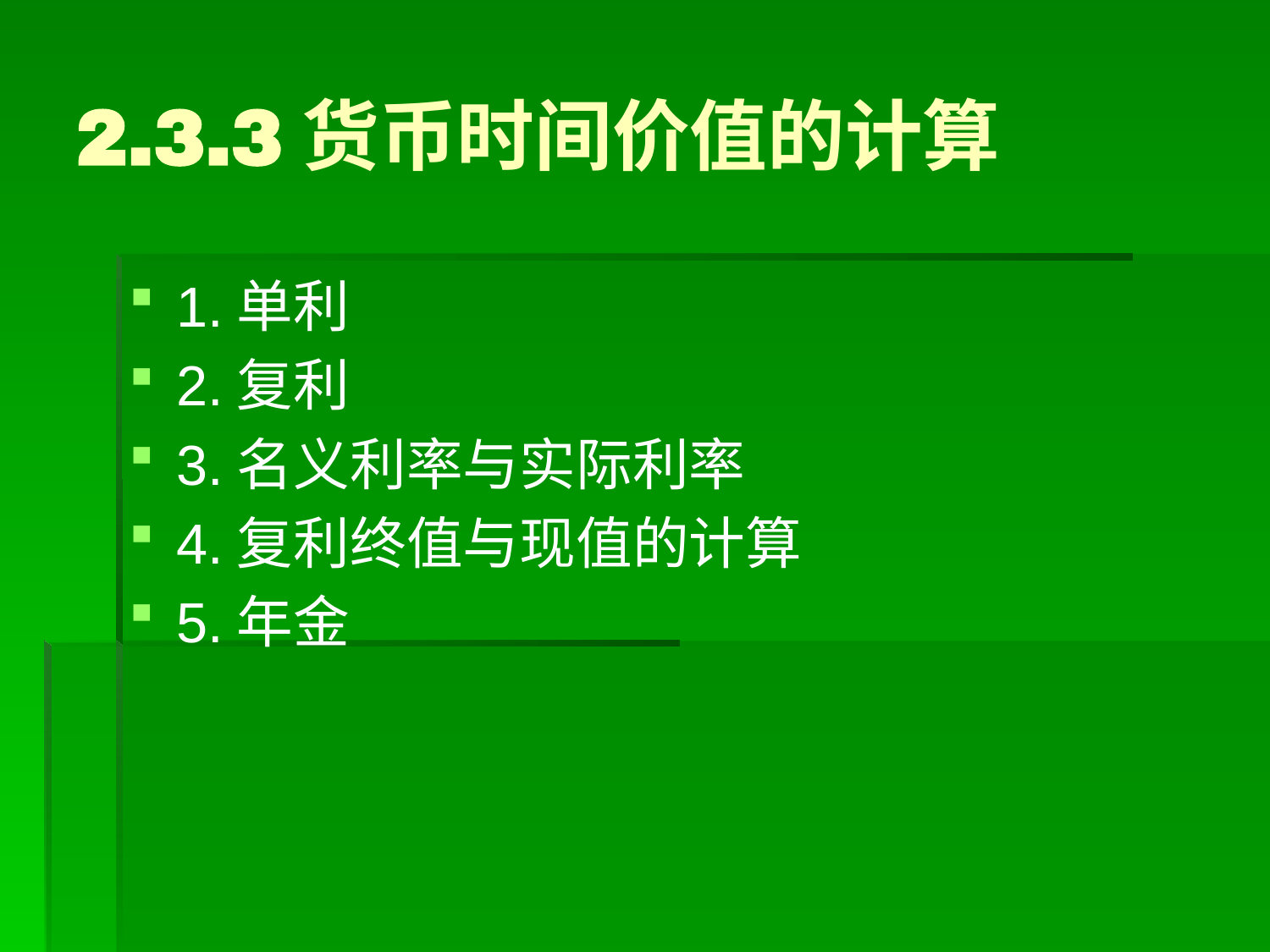

# 2.3.3货币时间价值的计算
1.单利
2.复利
3.名义利率与实际利率
4.复利终值与现值的计算
5.年金